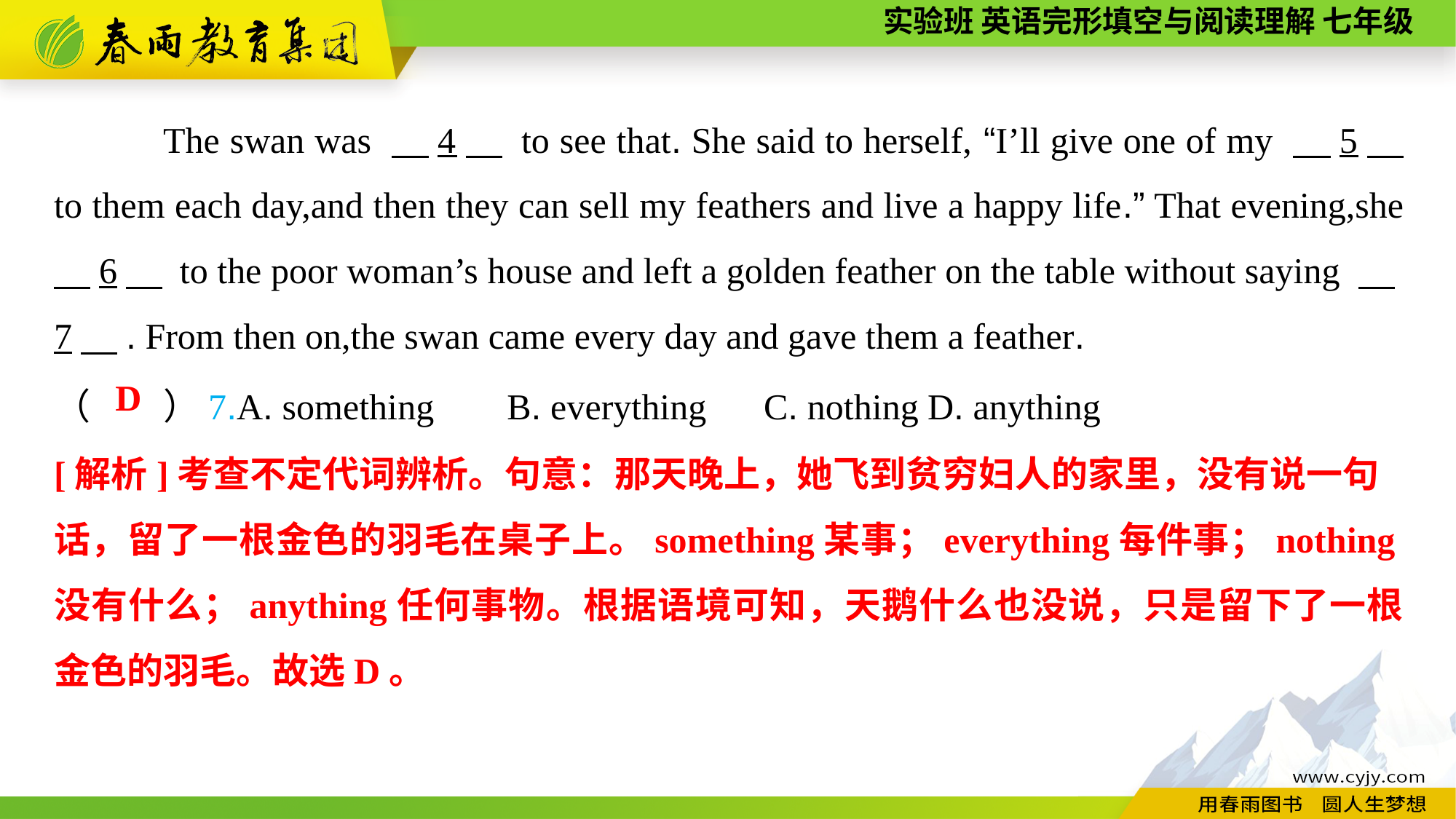

The swan was 　4　 to see that. She said to herself, “I’ll give one of my 　5　 to them each day,and then they can sell my feathers and live a happy life.” That evening,she 　6　 to the poor woman’s house and left a golden feather on the table without saying 　7　. From then on,the swan came every day and gave them a feather.
（　　）7.A. something        B. everything	      C. nothing	D. anything
D
[解析]考查不定代词辨析。句意：那天晚上，她飞到贫穷妇人的家里，没有说一句
话，留了一根金色的羽毛在桌子上。something某事；everything每件事；nothing没有什么；anything任何事物。根据语境可知，天鹅什么也没说，只是留下了一根金色的羽毛。故选D。